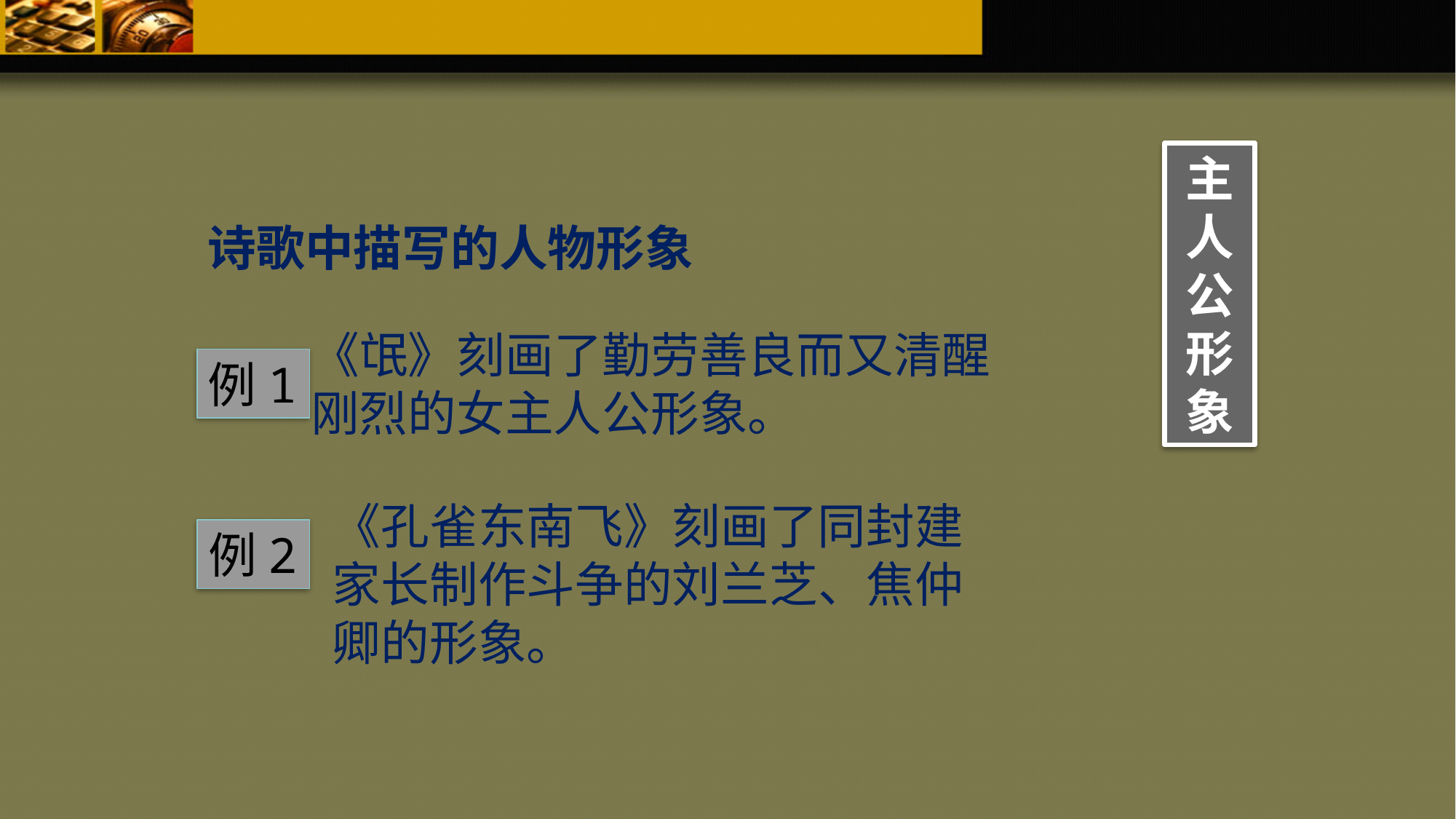

主人公形象
诗歌中描写的人物形象
《氓》刻画了勤劳善良而又清醒刚烈的女主人公形象。
例1
《孔雀东南飞》刻画了同封建家长制作斗争的刘兰芝、焦仲卿的形象。
例2